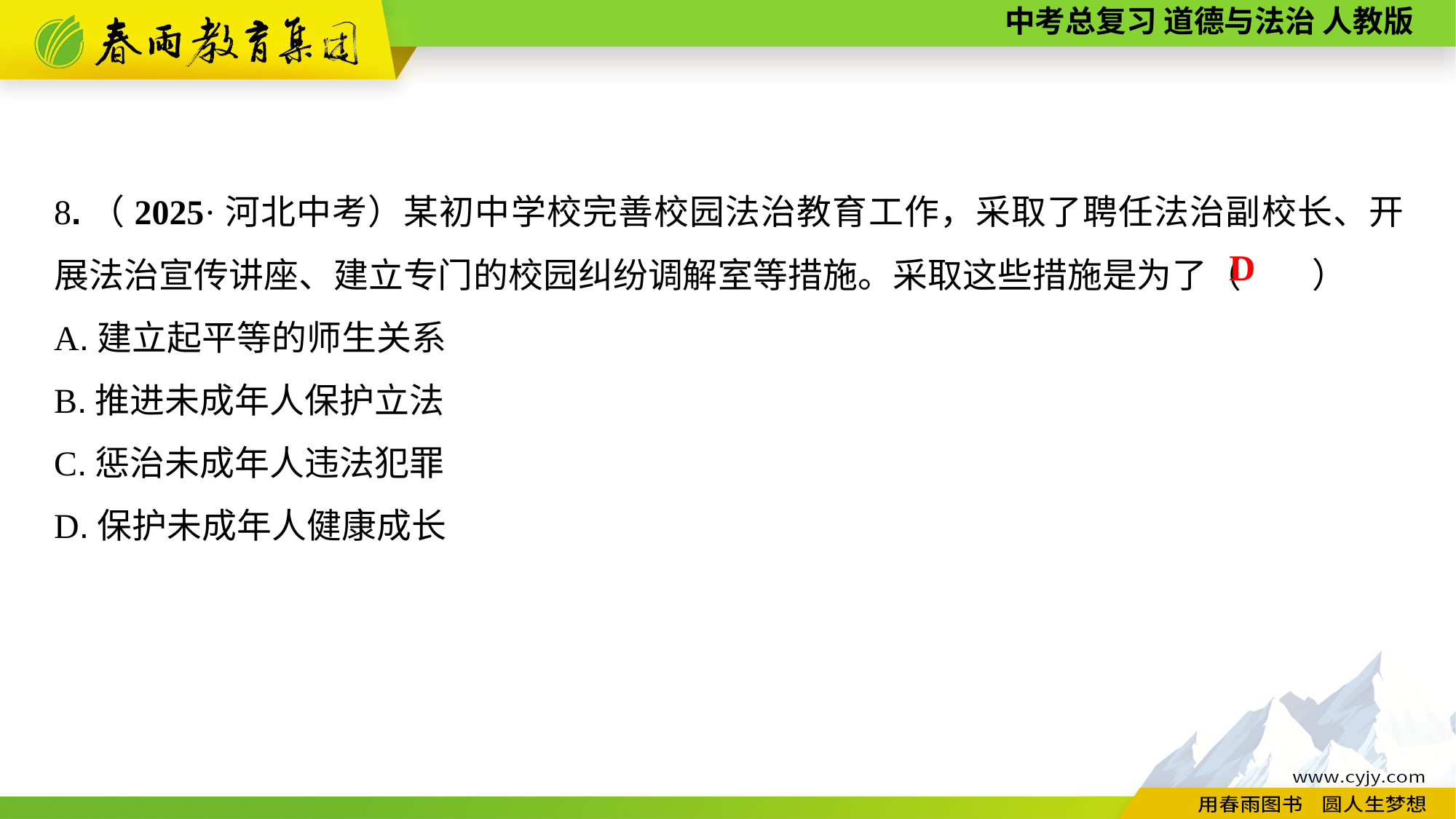

8.（2025·河北中考）某初中学校完善校园法治教育工作，采取了聘任法治副校长、开展法治宣传讲座、建立专门的校园纠纷调解室等措施。采取这些措施是为了（　　）
A.建立起平等的师生关系
B.推进未成年人保护立法
C.惩治未成年人违法犯罪
D.保护未成年人健康成长
D